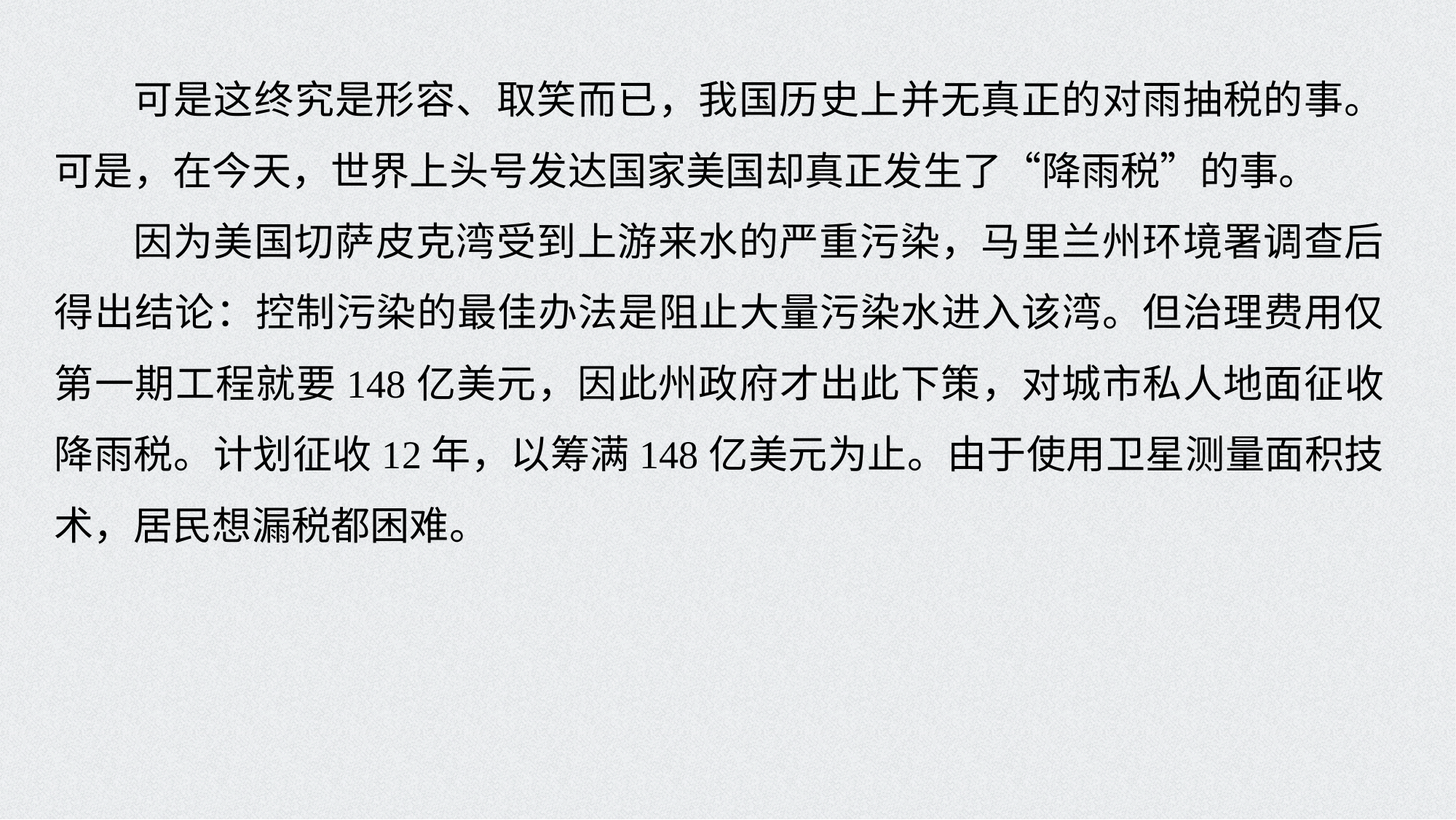

可是这终究是形容、取笑而已，我国历史上并无真正的对雨抽税的事。可是，在今天，世界上头号发达国家美国却真正发生了“降雨税”的事。
因为美国切萨皮克湾受到上游来水的严重污染，马里兰州环境署调查后得出结论：控制污染的最佳办法是阻止大量污染水进入该湾。但治理费用仅第一期工程就要148亿美元，因此州政府才出此下策，对城市私人地面征收降雨税。计划征收12年，以筹满148亿美元为止。由于使用卫星测量面积技术，居民想漏税都困难。